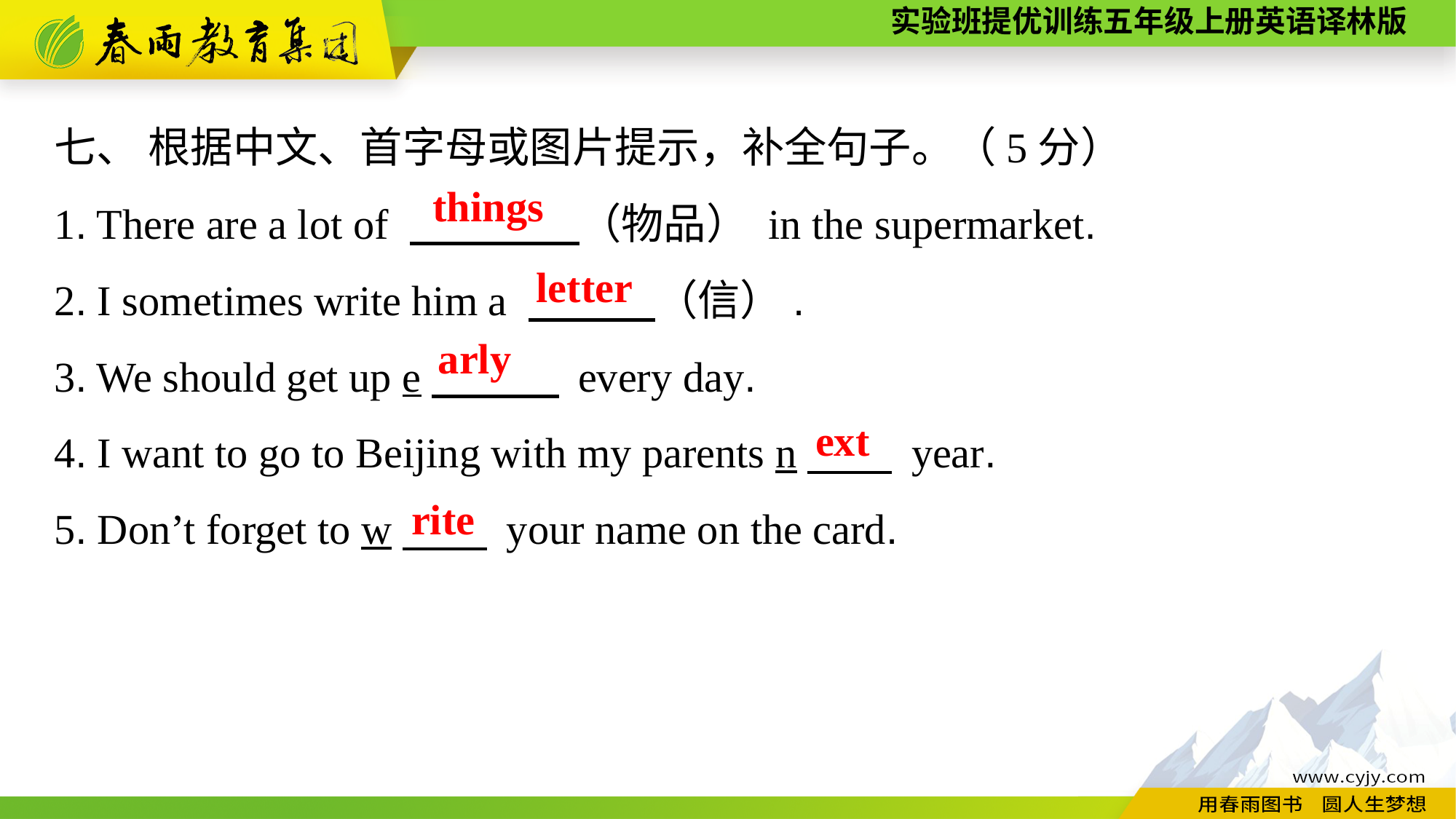

七、 根据中文、首字母或图片提示，补全句子。（5分）
1. There are a lot of 　　　　（物品） in the supermarket.
2. I sometimes write him a 　　　（信）.
3. We should get up e　　　 every day.
4. I want to go to Beijing with my parents n　　 year.
5. Don’t forget to w　　 your name on the card.
things
letter
arly
ext
rite